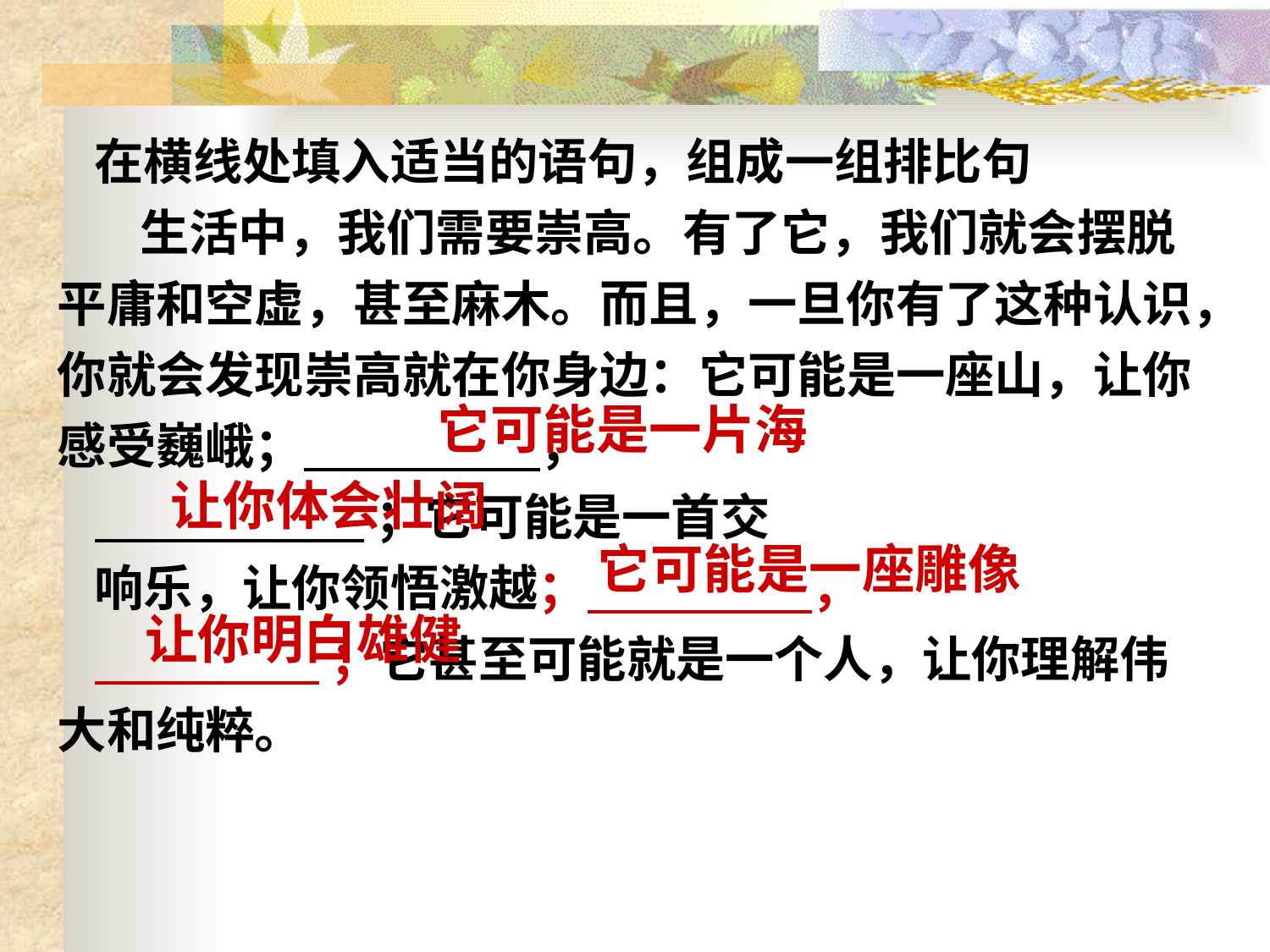

在横线处填入适当的语句，组成一组排比句
   生活中，我们需要崇高。有了它，我们就会摆脱平庸和空虚，甚至麻木。而且，一旦你有了这种认识，你就会发现崇高就在你身边：它可能是一座山，让你感受巍峨；                     ，
                        ；它可能是一首交
响乐，让你领悟激越；                    ，
                    ；它甚至可能就是一个人，让你理解伟大和纯粹。
它可能是一片海
让你体会壮阔
它可能是一座雕像
让你明白雄健